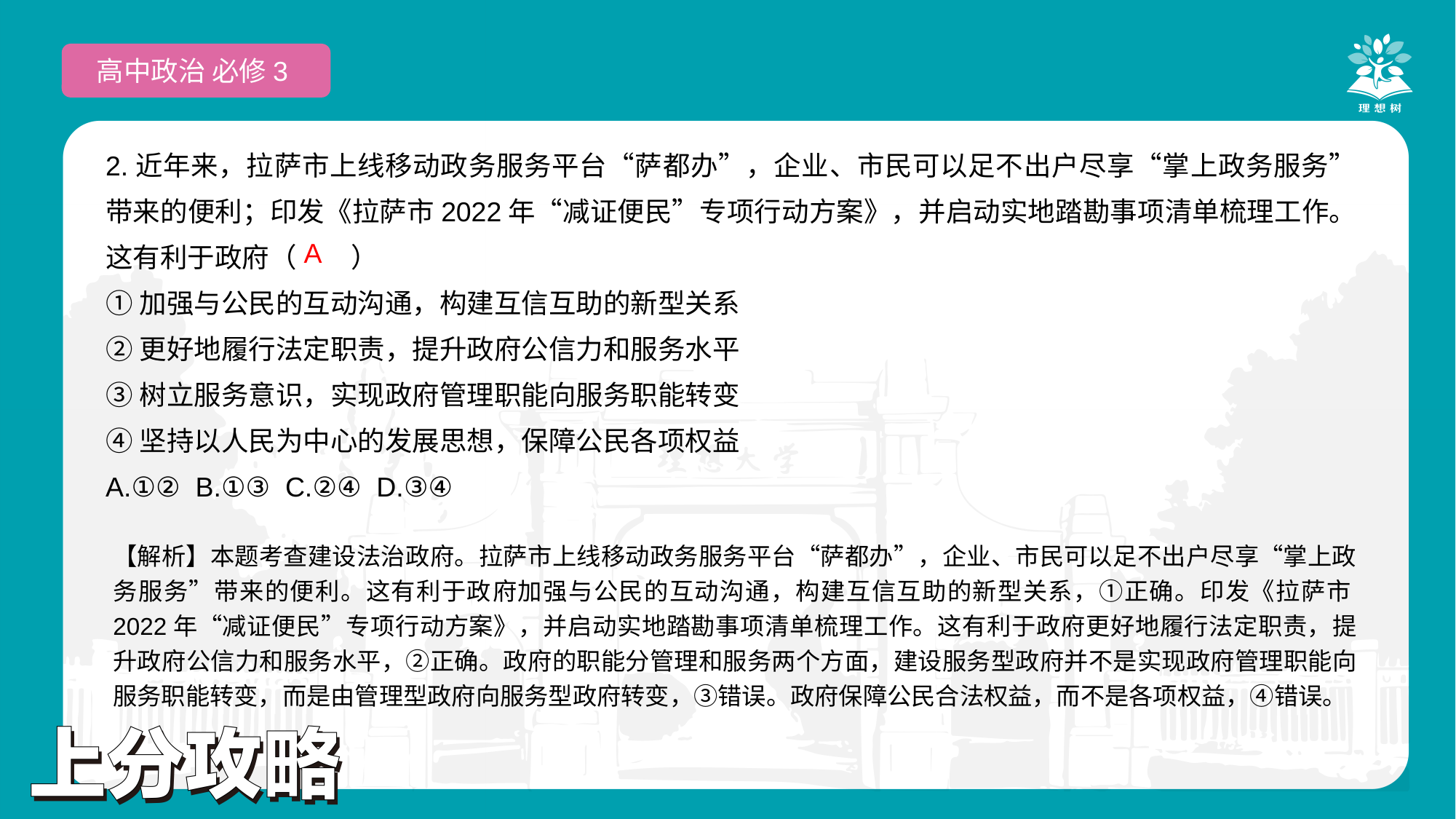

高中政治 必修3
2.近年来，拉萨市上线移动政务服务平台“萨都办”，企业、市民可以足不出户尽享“掌上政务服务”带来的便利；印发《拉萨市2022年“减证便民”专项行动方案》，并启动实地踏勘事项清单梳理工作。这有利于政府（　　）
①加强与公民的互动沟通，构建互信互助的新型关系
②更好地履行法定职责，提升政府公信力和服务水平
③树立服务意识，实现政府管理职能向服务职能转变
④坚持以人民为中心的发展思想，保障公民各项权益
A.①②  B.①③  C.②④  D.③④
 A
【解析】本题考查建设法治政府。拉萨市上线移动政务服务平台“萨都办”，企业、市民可以足不出户尽享“掌上政务服务”带来的便利。这有利于政府加强与公民的互动沟通，构建互信互助的新型关系，①正确。印发《拉萨市2022年“减证便民”专项行动方案》，并启动实地踏勘事项清单梳理工作。这有利于政府更好地履行法定职责，提升政府公信力和服务水平，②正确。政府的职能分管理和服务两个方面，建设服务型政府并不是实现政府管理职能向服务职能转变，而是由管理型政府向服务型政府转变，③错误。政府保障公民合法权益，而不是各项权益，④错误。